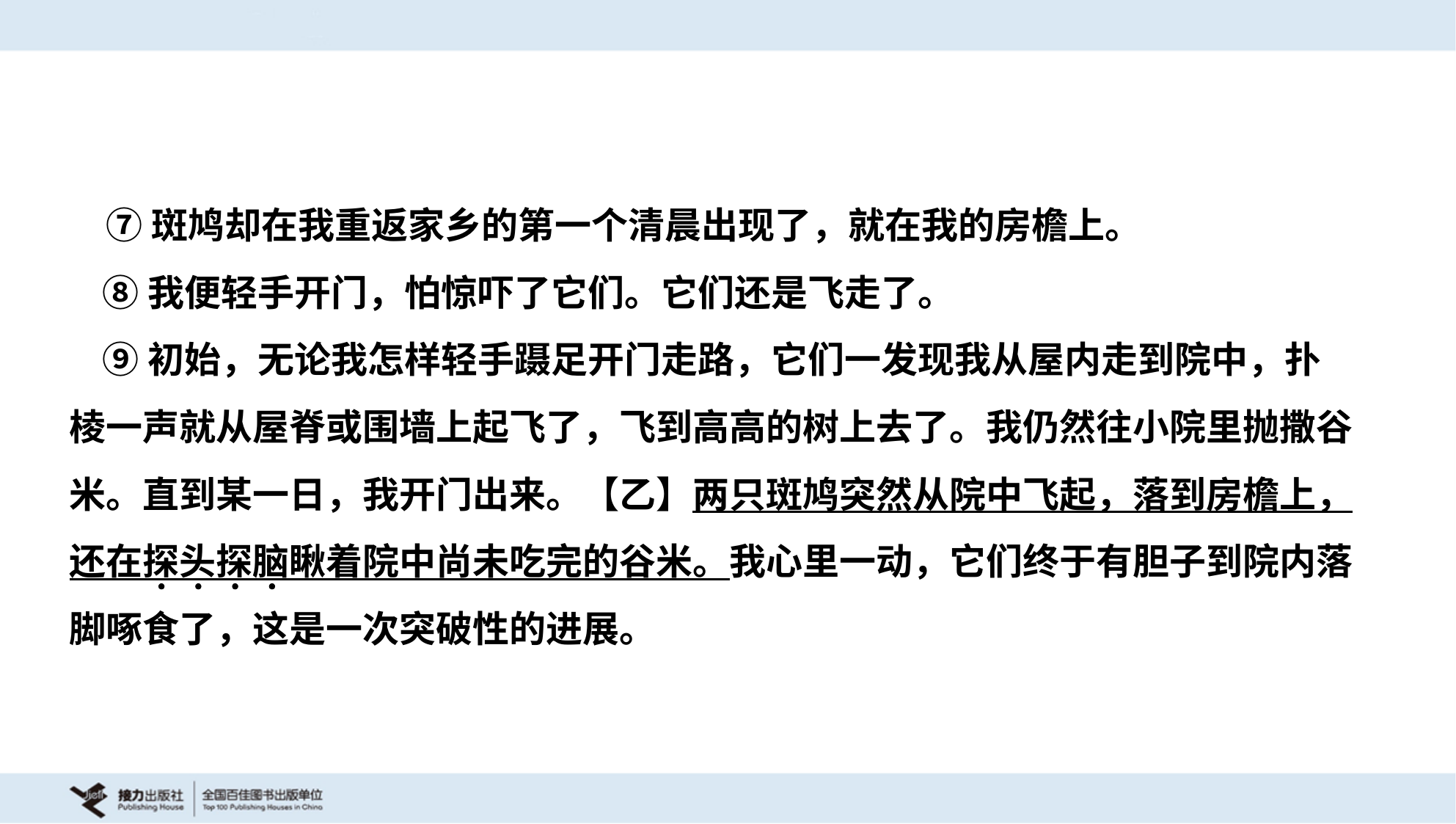

⑦斑鸠却在我重返家乡的第一个清晨出现了，就在我的房檐上。
    ⑧我便轻手开门，怕惊吓了它们。它们还是飞走了。
    ⑨初始，无论我怎样轻手蹑足开门走路，它们一发现我从屋内走到院中，扑
棱一声就从屋脊或围墙上起飞了，飞到高高的树上去了。我仍然往小院里抛撒谷
米。直到某一日，我开门出来。【乙】两只斑鸠突然从院中飞起，落到房檐上，
还在探头探脑瞅着院中尚未吃完的谷米。我心里一动，它们终于有胆子到院内落
脚啄食了，这是一次突破性的进展。